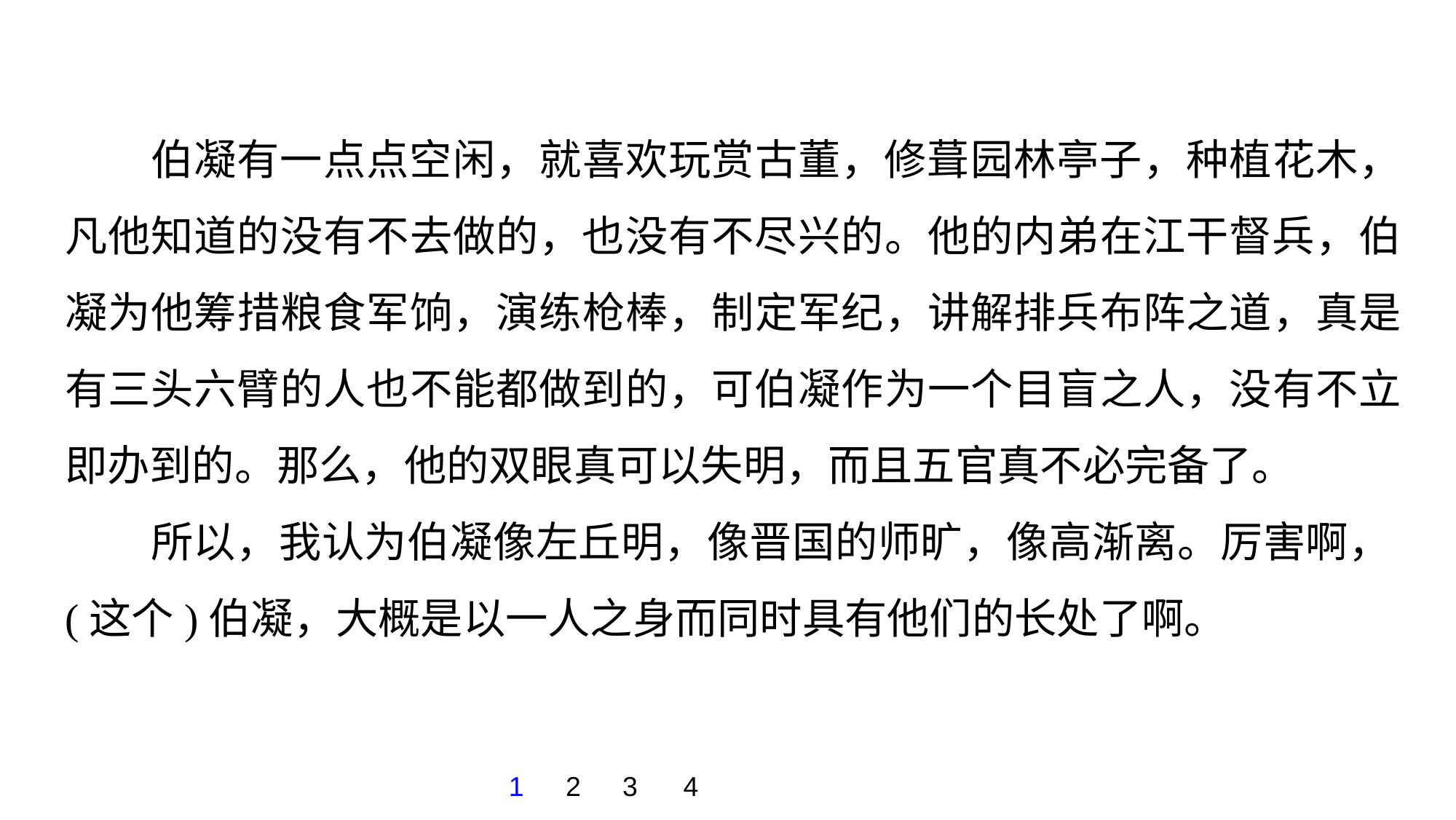

伯凝有一点点空闲，就喜欢玩赏古董，修葺园林亭子，种植花木，凡他知道的没有不去做的，也没有不尽兴的。他的内弟在江干督兵，伯凝为他筹措粮食军饷，演练枪棒，制定军纪，讲解排兵布阵之道，真是有三头六臂的人也不能都做到的，可伯凝作为一个目盲之人，没有不立即办到的。那么，他的双眼真可以失明，而且五官真不必完备了。
所以，我认为伯凝像左丘明，像晋国的师旷，像高渐离。厉害啊，(这个)伯凝，大概是以一人之身而同时具有他们的长处了啊。
1
2
3
4